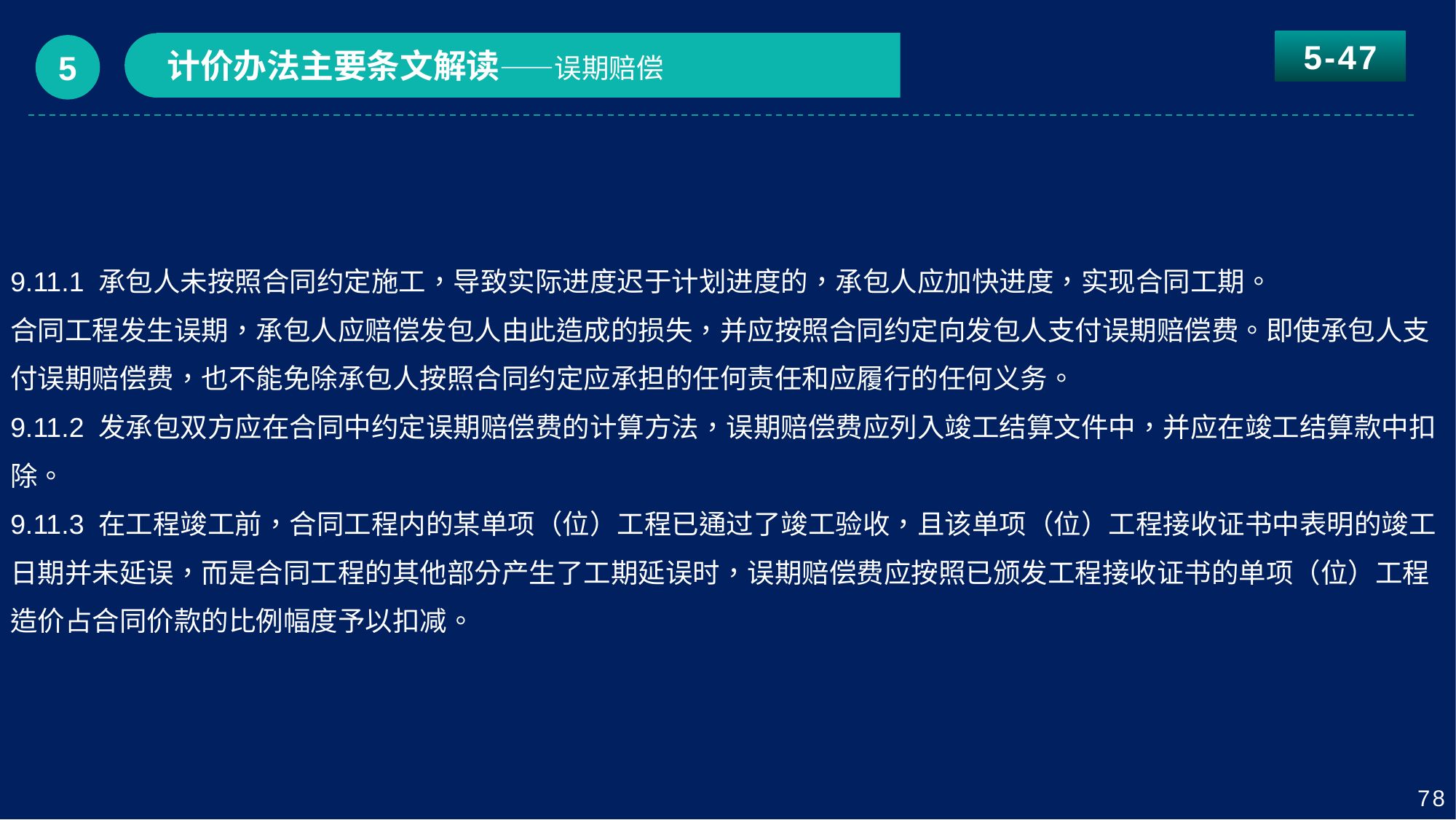

5-47
计价办法主要条文解读——误期赔偿

5
9.11.1 承包人未按照合同约定施工，导致实际进度迟于计划进度的，承包人应加快进度，实现合同工期。
合同工程发生误期，承包人应赔偿发包人由此造成的损失，并应按照合同约定向发包人支付误期赔偿费。即使承包人支付误期赔偿费，也不能免除承包人按照合同约定应承担的任何责任和应履行的任何义务。
9.11.2 发承包双方应在合同中约定误期赔偿费的计算方法，误期赔偿费应列入竣工结算文件中，并应在竣工结算款中扣除。
9.11.3 在工程竣工前，合同工程内的某单项（位）工程已通过了竣工验收，且该单项（位）工程接收证书中表明的竣工日期并未延误，而是合同工程的其他部分产生了工期延误时，误期赔偿费应按照已颁发工程接收证书的单项（位）工程造价占合同价款的比例幅度予以扣减。
78